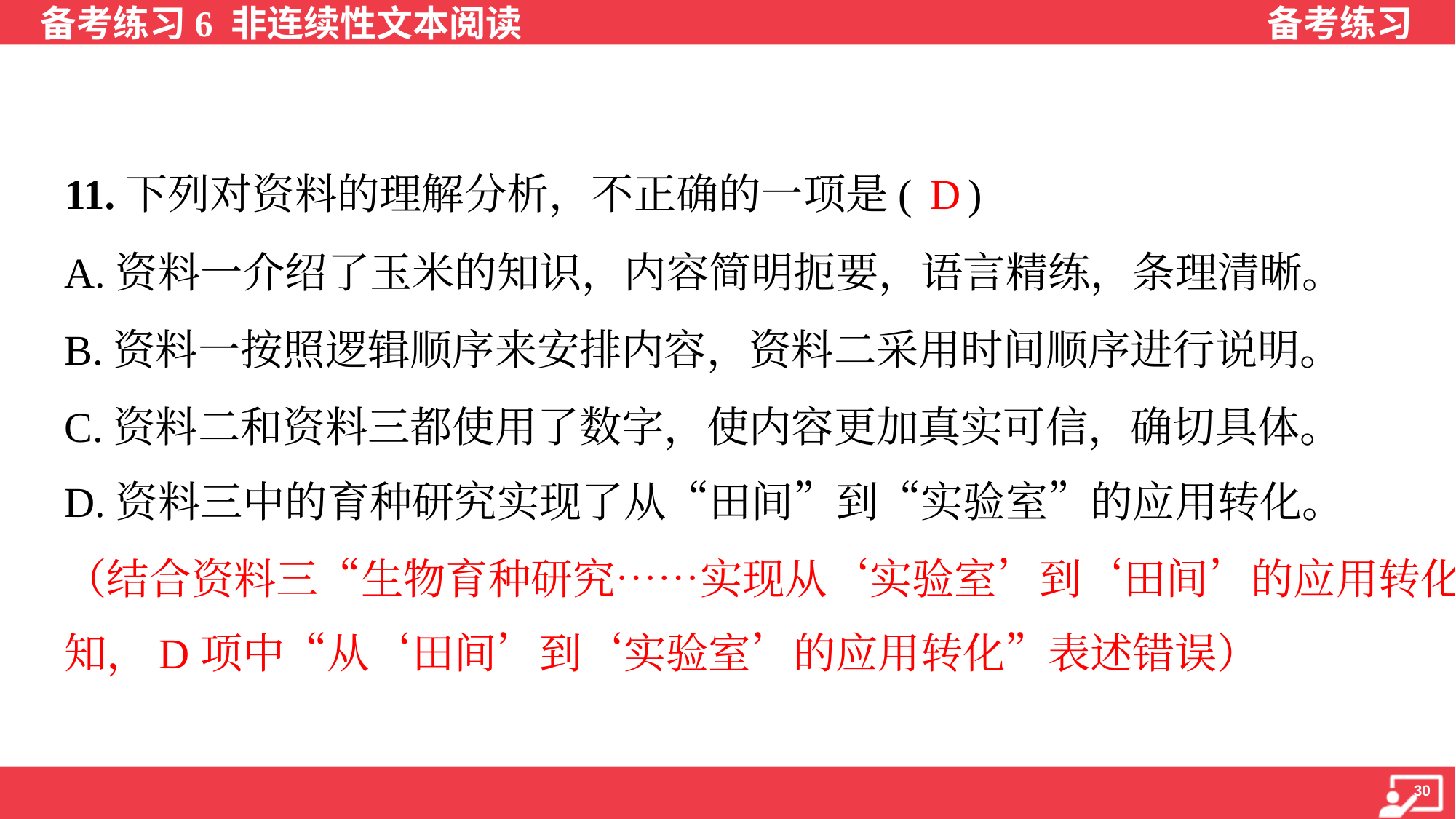

D
11.下列对资料的理解分析，不正确的一项是(     )
A.资料一介绍了玉米的知识，内容简明扼要，语言精练，条理清晰。
B.资料一按照逻辑顺序来安排内容，资料二采用时间顺序进行说明。
C.资料二和资料三都使用了数字，使内容更加真实可信，确切具体。
D.资料三中的育种研究实现了从“田间”到“实验室”的应用转化。
（结合资料三“生物育种研究……实现从‘实验室’到‘田间’的应用转化”可
知，D项中“从‘田间’到‘实验室’的应用转化”表述错误）